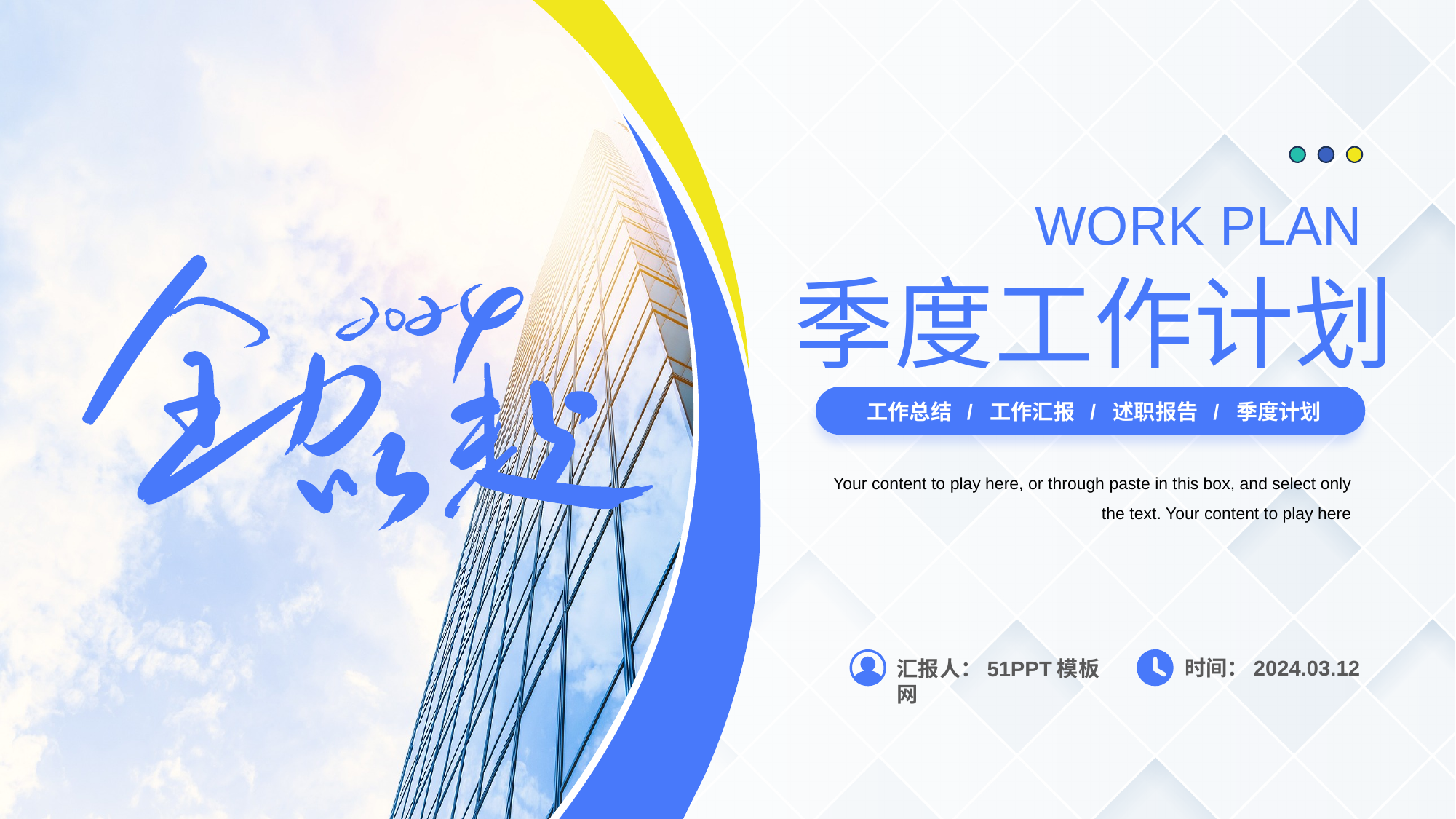

WORK PLAN

季度工作计划

工作总结  /  工作汇报  /  述职报告  /  季度计划
Your content to play here, or through paste in this box, and select only the text. Your content to play here
时间：2024.03.12

汇报人：51PPT模板网